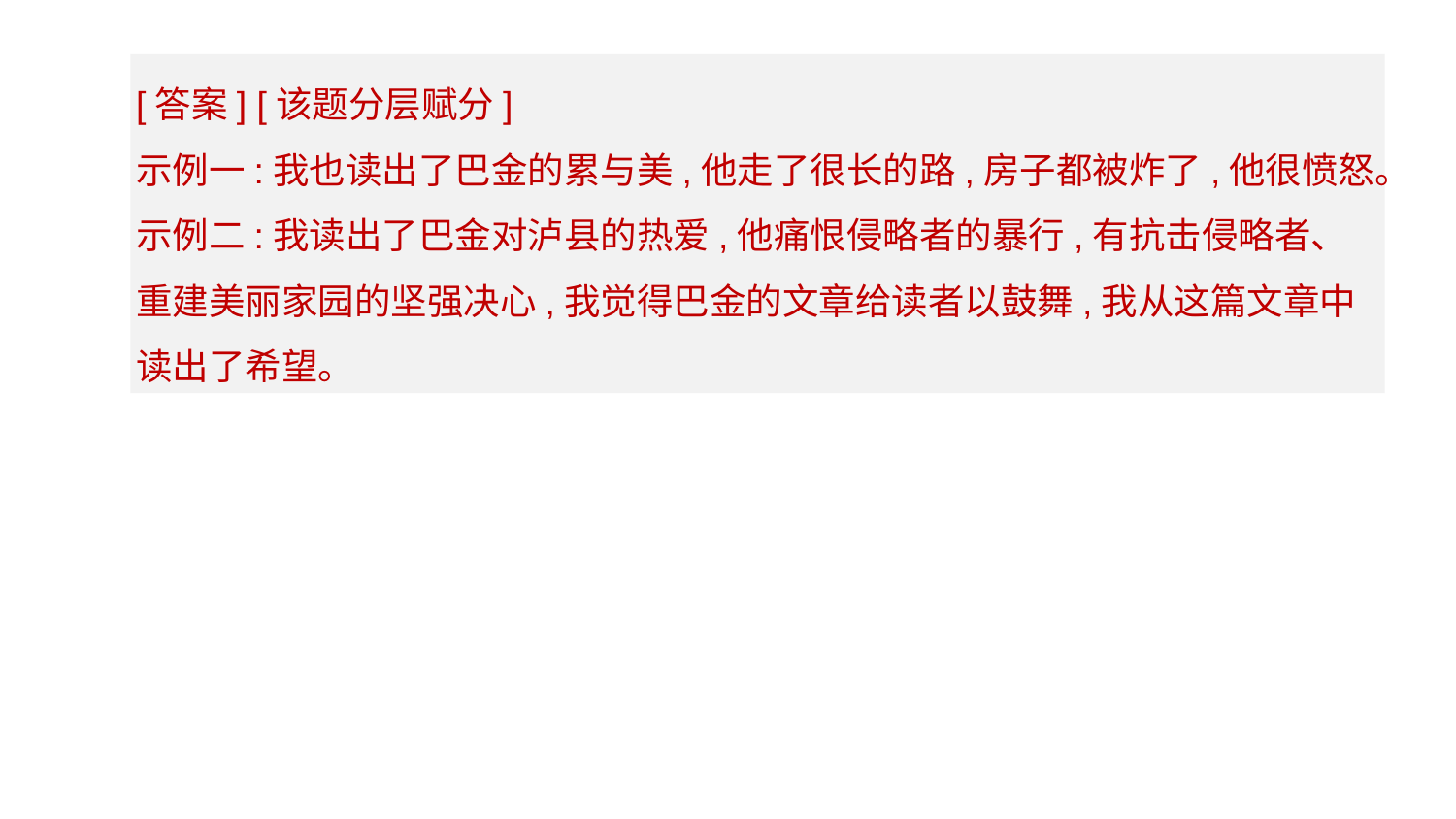

[答案] [该题分层赋分]
示例一:我也读出了巴金的累与美,他走了很长的路,房子都被炸了,他很愤怒。
示例二:我读出了巴金对泸县的热爱,他痛恨侵略者的暴行,有抗击侵略者、重建美丽家园的坚强决心,我觉得巴金的文章给读者以鼓舞,我从这篇文章中读出了希望。